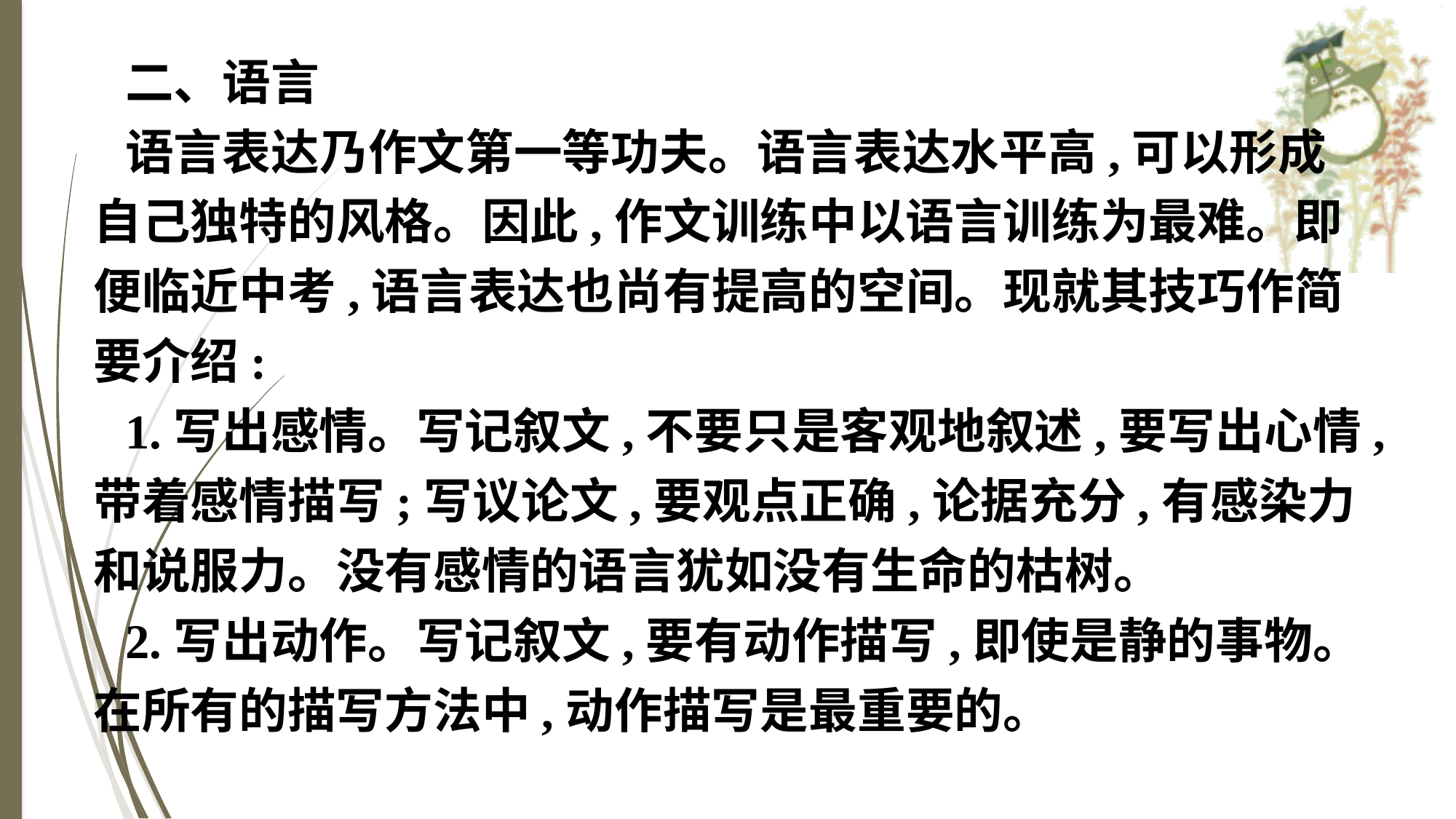

二、语言
语言表达乃作文第一等功夫。语言表达水平高,可以形成自己独特的风格。因此,作文训练中以语言训练为最难。即便临近中考,语言表达也尚有提高的空间。现就其技巧作简要介绍:
1.写出感情。写记叙文,不要只是客观地叙述,要写出心情,带着感情描写;写议论文,要观点正确,论据充分,有感染力和说服力。没有感情的语言犹如没有生命的枯树。
2.写出动作。写记叙文,要有动作描写,即使是静的事物。在所有的描写方法中,动作描写是最重要的。